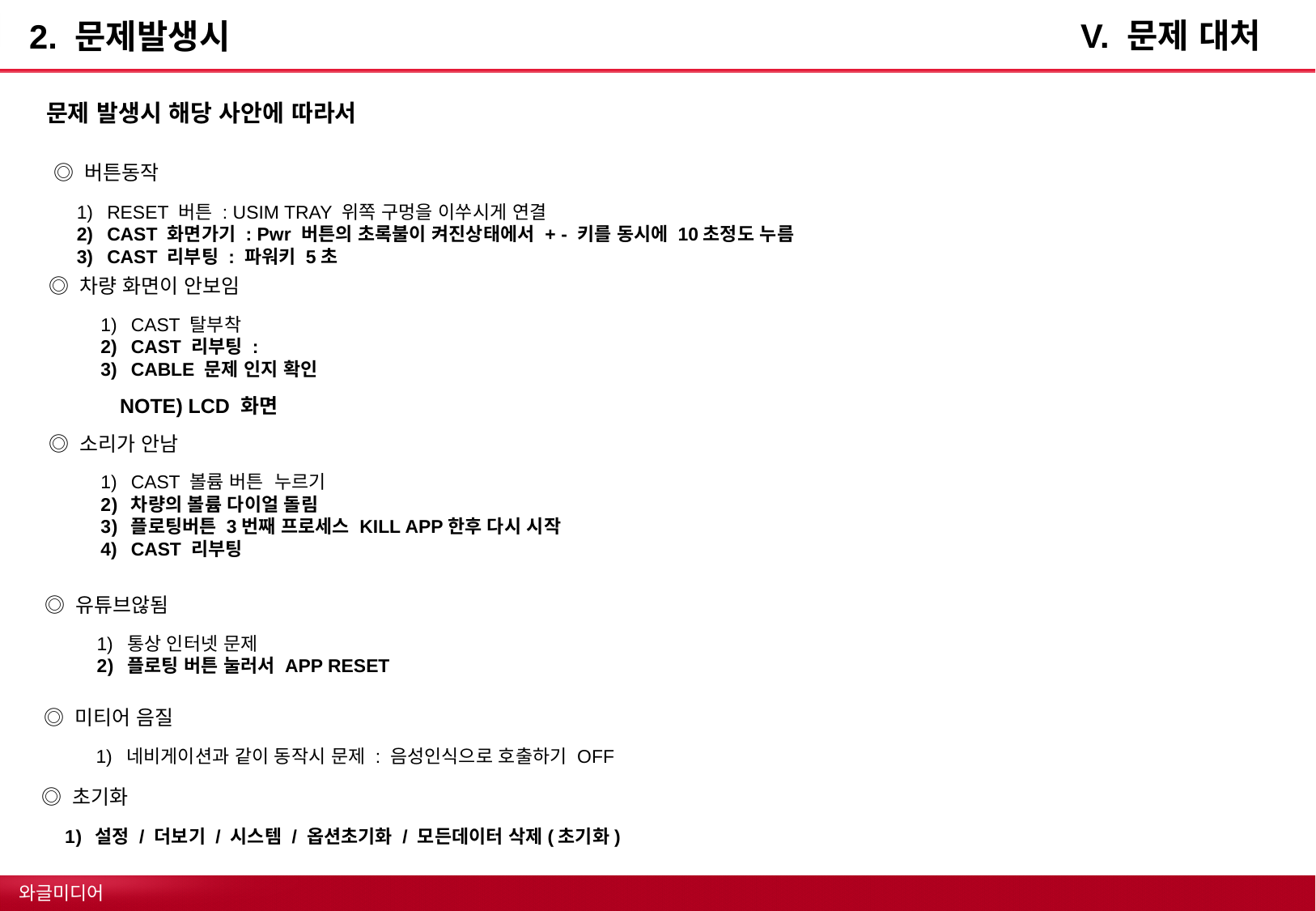

V. 문제 대처
# 2. 문제발생시

문제 발생시 해당 사안에 따라서
◎ 버튼동작
RESET 버튼 : USIM TRAY 위쪽 구멍을 이쑤시게 연결
CAST 화면가기 : Pwr 버튼의 초록불이 켜진상태에서 + - 키를 동시에 10초정도 누름
CAST 리부팅 : 파워키 5초

◎ 차량 화면이 안보임
CAST 탈부착
CAST 리부팅 :
CABLE 문제 인지 확인

NOTE) LCD 화면
◎ 소리가 안남
CAST 볼륨 버튼  누르기
차량의 볼륨 다이얼 돌림
플로팅버튼 3번째 프로세스 KILL APP한후 다시 시작
CAST 리부팅
◎ 유튜브않됨
통상 인터넷 문제
플로팅 버튼 눌러서 APP RESET
◎ 미티어 음질
네비게이션과 같이 동작시 문제 : 음성인식으로 호출하기 OFF
◎ 초기화
설정 / 더보기 / 시스템 / 옵션초기화 / 모든데이터 삭제(초기화)